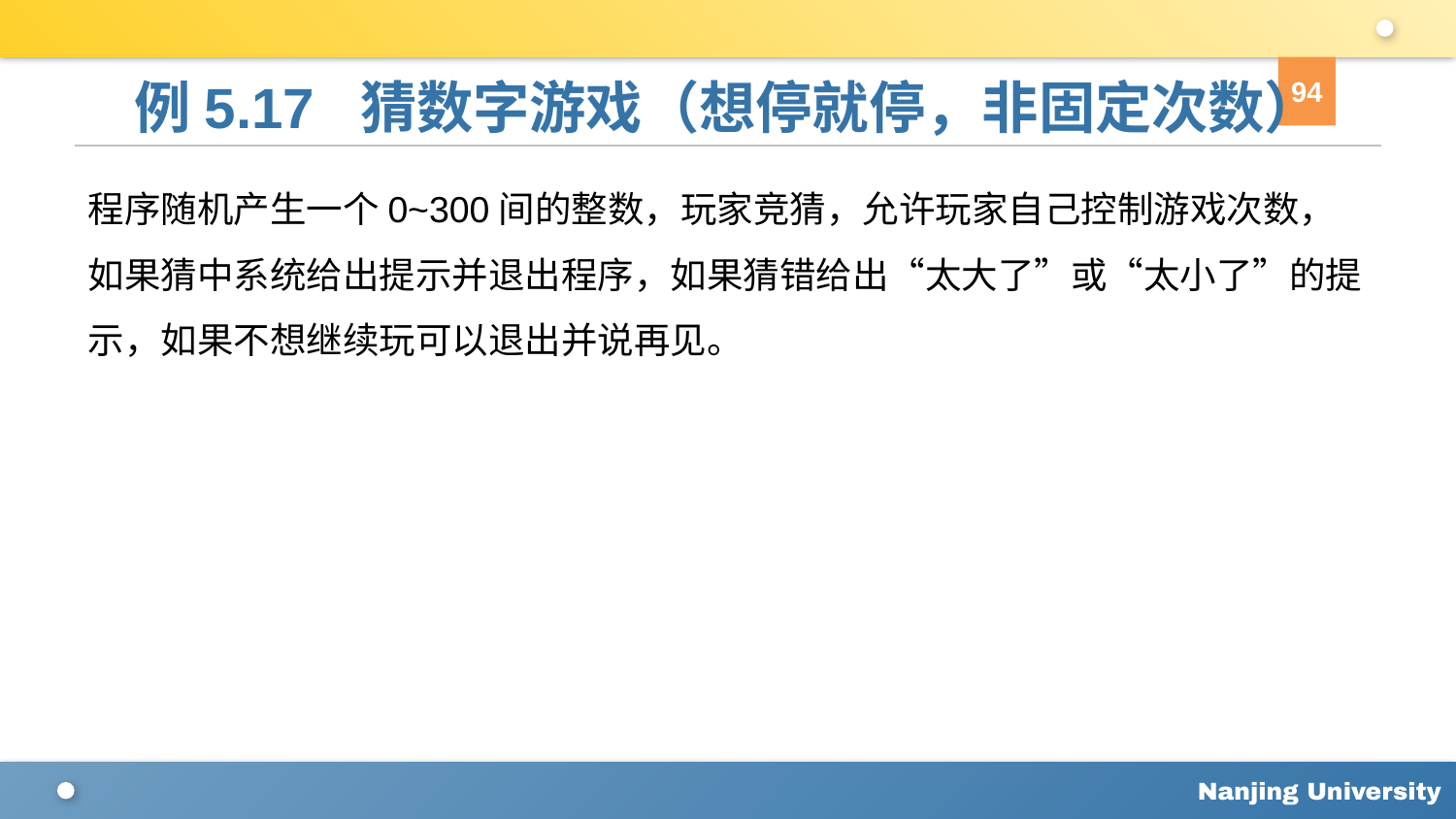

94
# 例5.17  猜数字游戏（想停就停，非固定次数）
程序随机产生一个0~300间的整数，玩家竞猜，允许玩家自己控制游戏次数，如果猜中系统给出提示并退出程序，如果猜错给出“太大了”或“太小了”的提示，如果不想继续玩可以退出并说再见。